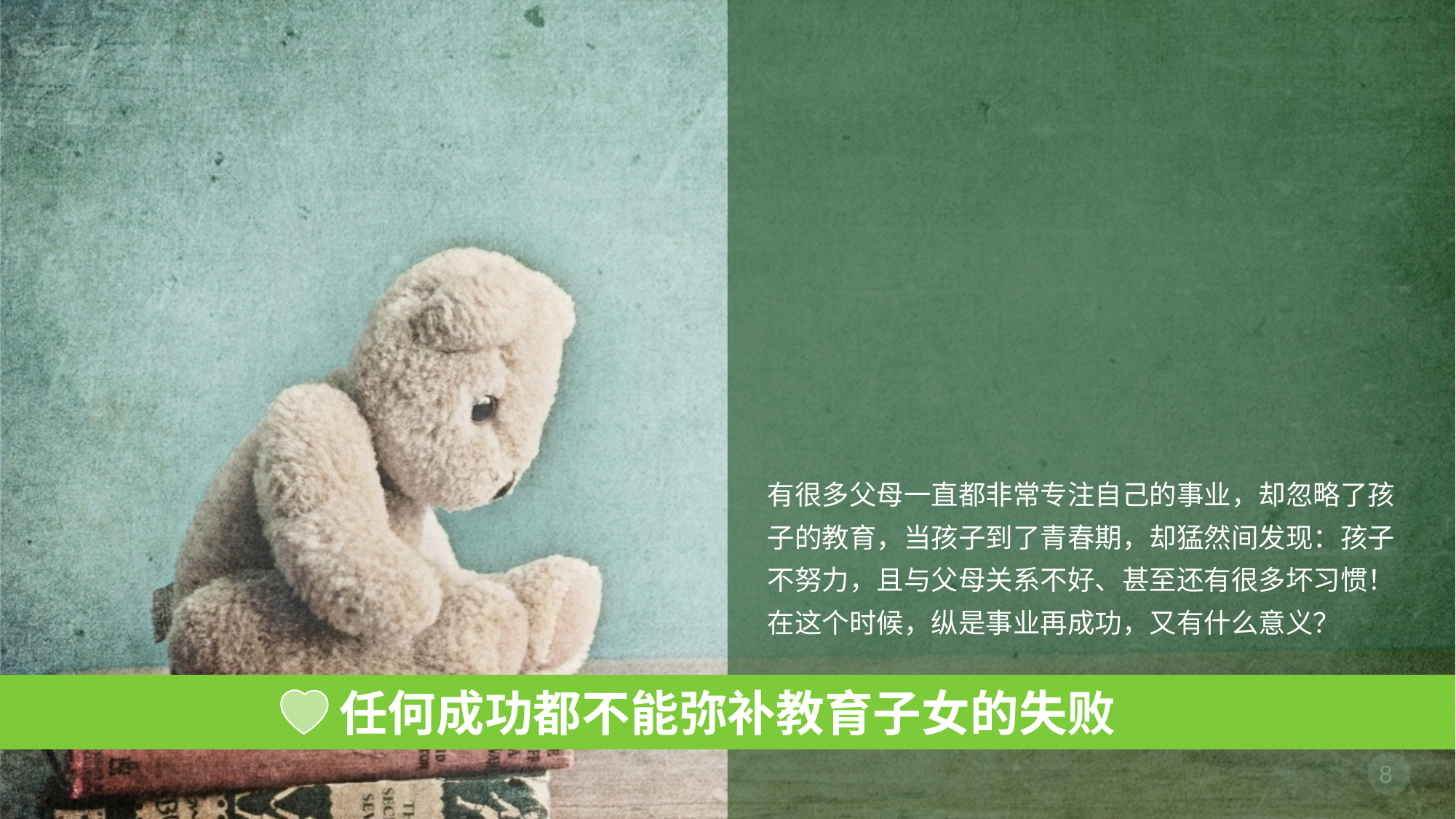

有很多父母一直都非常专注自己的事业，却忽略了孩子的教育，当孩子到了青春期，却猛然间发现：孩子不努力，且与父母关系不好、甚至还有很多坏习惯！在这个时候，纵是事业再成功，又有什么意义？
任何成功都不能弥补教育子女的失败